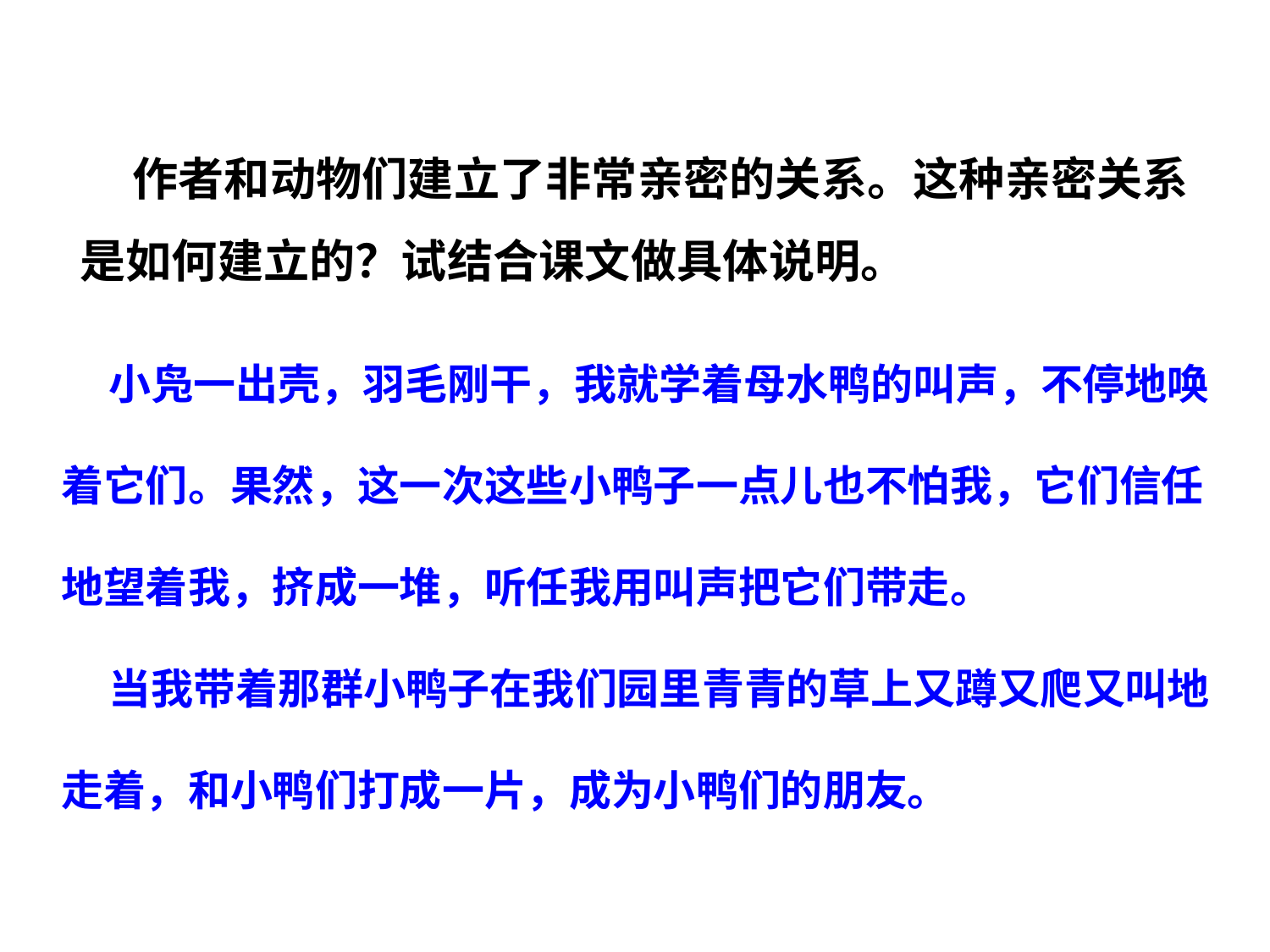

作者和动物们建立了非常亲密的关系。这种亲密关系是如何建立的？试结合课文做具体说明。
    小凫一出壳，羽毛刚干，我就学着母水鸭的叫声，不停地唤着它们。果然，这一次这些小鸭子一点儿也不怕我，它们信任地望着我，挤成一堆，听任我用叫声把它们带走。
    当我带着那群小鸭子在我们园里青青的草上又蹲又爬又叫地走着，和小鸭们打成一片，成为小鸭们的朋友。